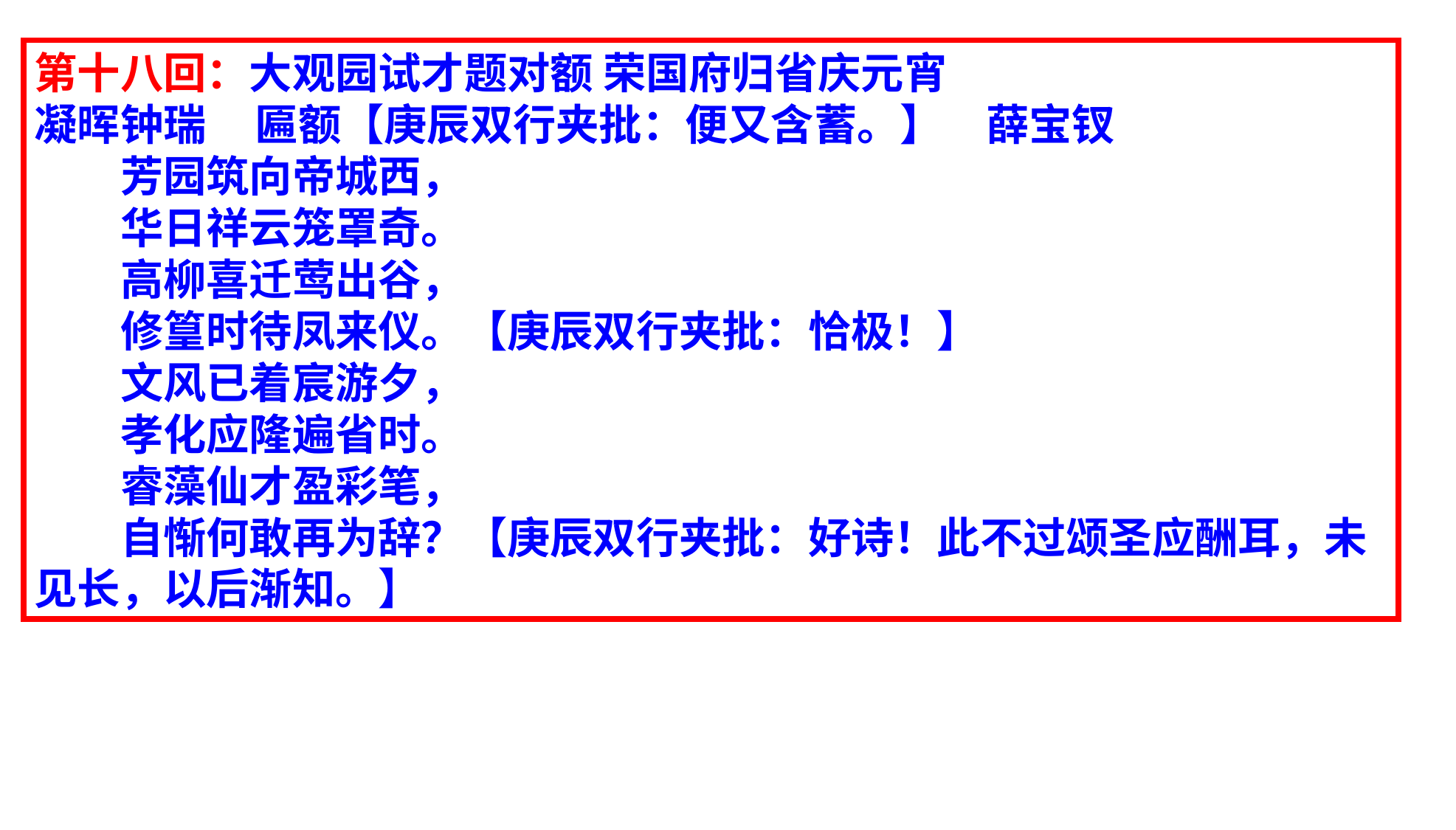

第十八回：大观园试才题对额 荣国府归省庆元宵
凝晖钟瑞     匾额【庚辰双行夹批：便又含蓄。】　薛宝钗
　　芳园筑向帝城西，
　　华日祥云笼罩奇。
　　高柳喜迁莺出谷，
　　修篁时待凤来仪。【庚辰双行夹批：恰极！】
　　文风已着宸游夕，
　　孝化应隆遍省时。
　　睿藻仙才盈彩笔，
　　自惭何敢再为辞？【庚辰双行夹批：好诗！此不过颂圣应酬耳，未见长，以后渐知。】